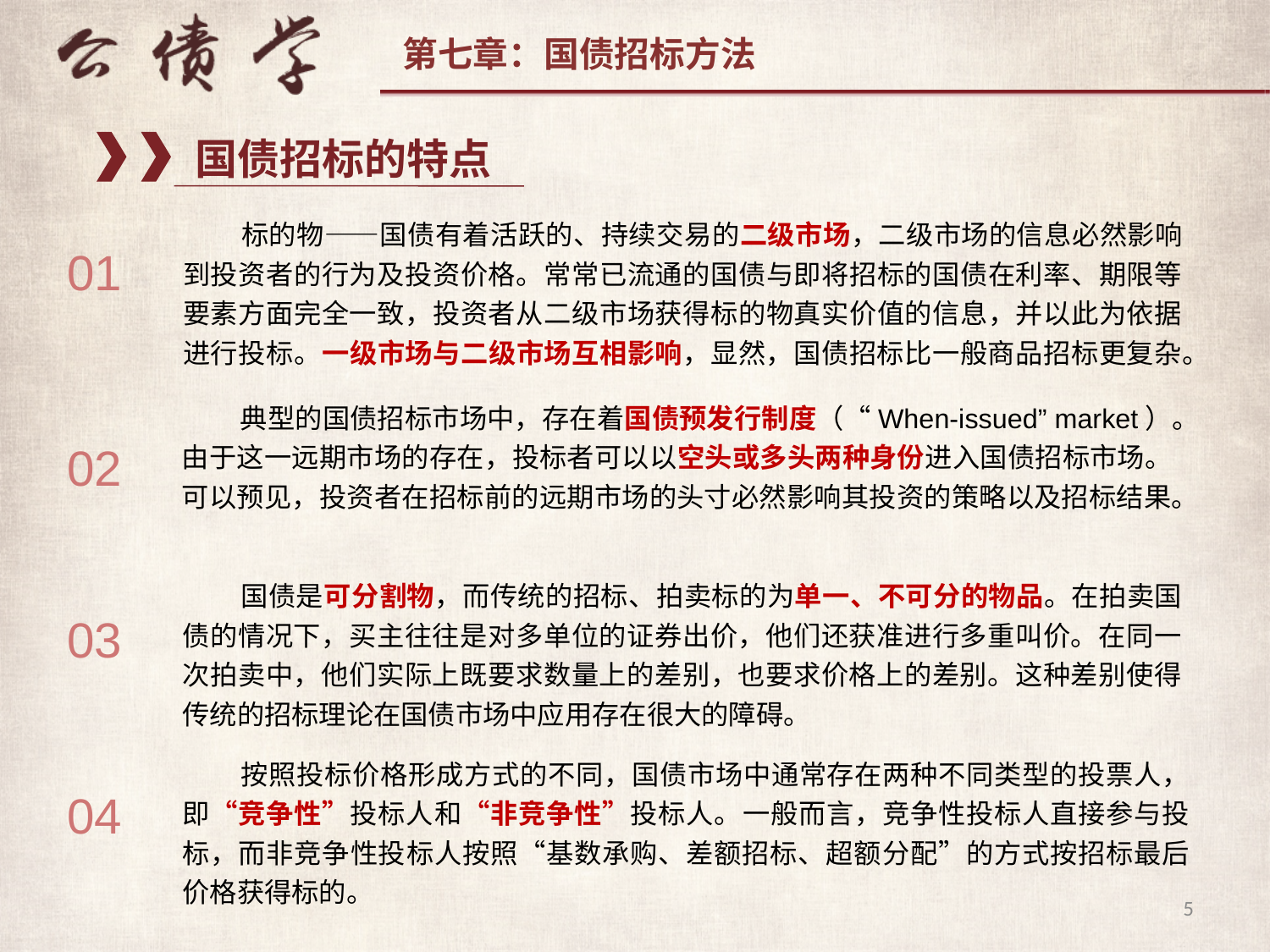

国债招标的特点

标的物——国债有着活跃的、持续交易的二级市场，二级市场的信息必然影响到投资者的行为及投资价格。常常已流通的国债与即将招标的国债在利率、期限等要素方面完全一致，投资者从二级市场获得标的物真实价值的信息，并以此为依据进行投标。一级市场与二级市场互相影响，显然，国债招标比一般商品招标更复杂。

01
典型的国债招标市场中，存在着国债预发行制度（“When-issued” market）。由于这一远期市场的存在，投标者可以以空头或多头两种身份进入国债招标市场。可以预见，投资者在招标前的远期市场的头寸必然影响其投资的策略以及招标结果。
02
国债是可分割物，而传统的招标、拍卖标的为单一、不可分的物品。在拍卖国债的情况下，买主往往是对多单位的证券出价，他们还获准进行多重叫价。在同一次拍卖中，他们实际上既要求数量上的差别，也要求价格上的差别。这种差别使得传统的招标理论在国债市场中应用存在很大的障碍。
03
按照投标价格形成方式的不同，国债市场中通常存在两种不同类型的投票人，即“竞争性”投标人和“非竞争性”投标人。一般而言，竞争性投标人直接参与投标，而非竞争性投标人按照“基数承购、差额招标、超额分配”的方式按招标最后价格获得标的。
04
5